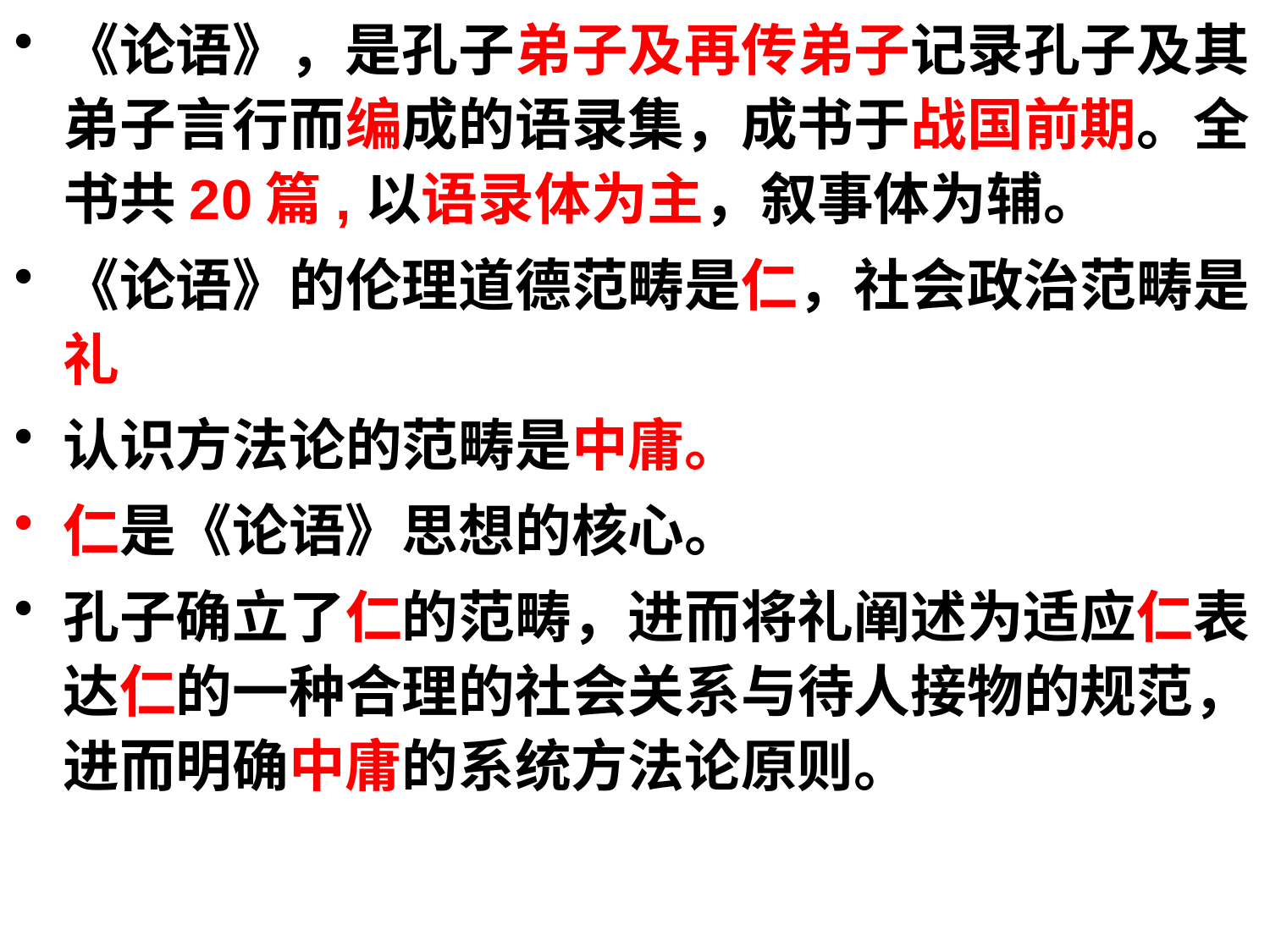

《论语》，是孔子弟子及再传弟子记录孔子及其弟子言行而编成的语录集，成书于战国前期。全书共20篇,以语录体为主，叙事体为辅。
《论语》的伦理道德范畴是仁，社会政治范畴是礼
认识方法论的范畴是中庸。
仁是《论语》思想的核心。
孔子确立了仁的范畴，进而将礼阐述为适应仁表达仁的一种合理的社会关系与待人接物的规范，进而明确中庸的系统方法论原则。